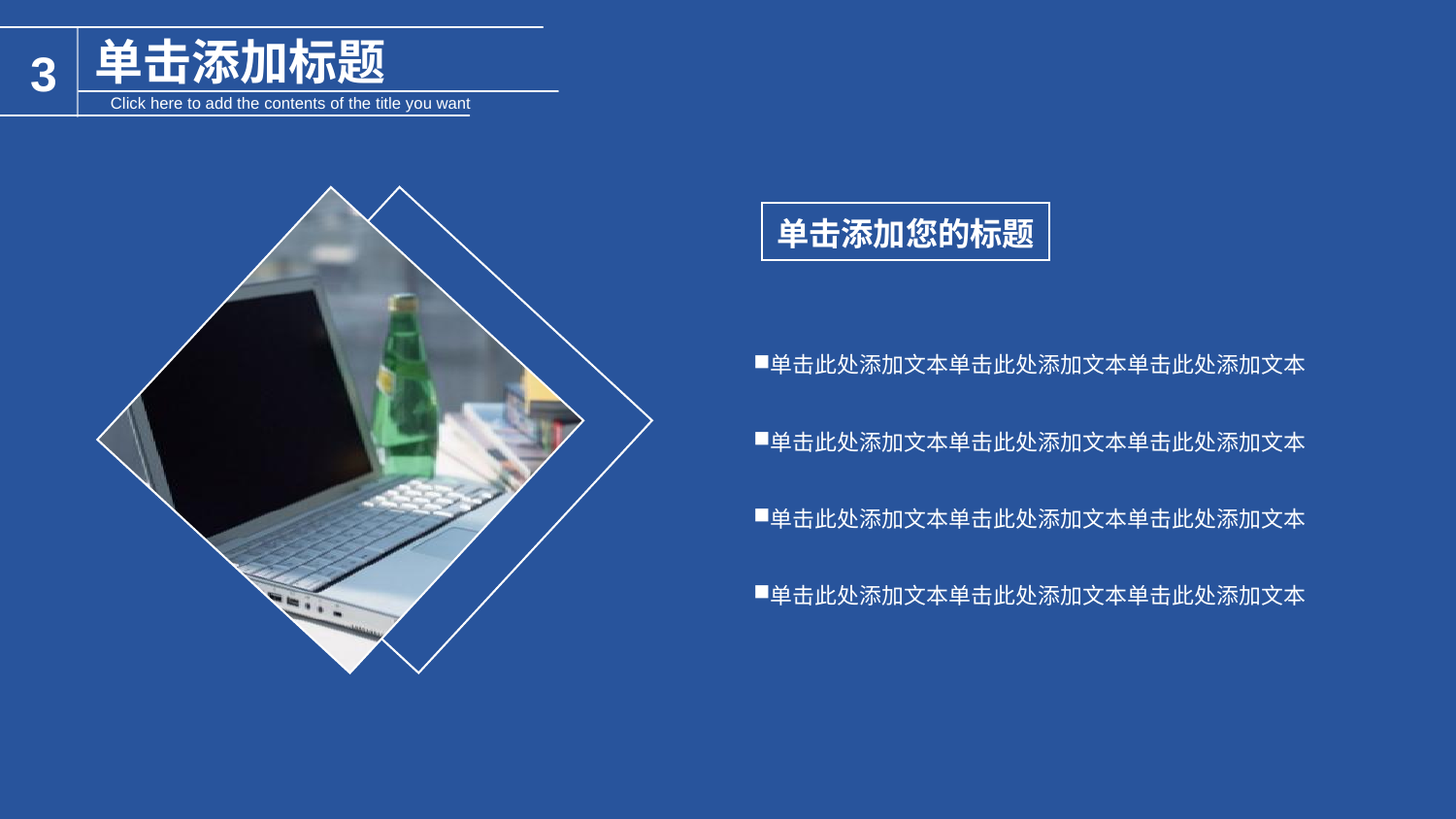

单击添加标题
3
Click here to add the contents of the title you want

单击添加您的标题

单击此处添加文本单击此处添加文本单击此处添加文本

单击此处添加文本单击此处添加文本单击此处添加文本

单击此处添加文本单击此处添加文本单击此处添加文本

单击此处添加文本单击此处添加文本单击此处添加文本